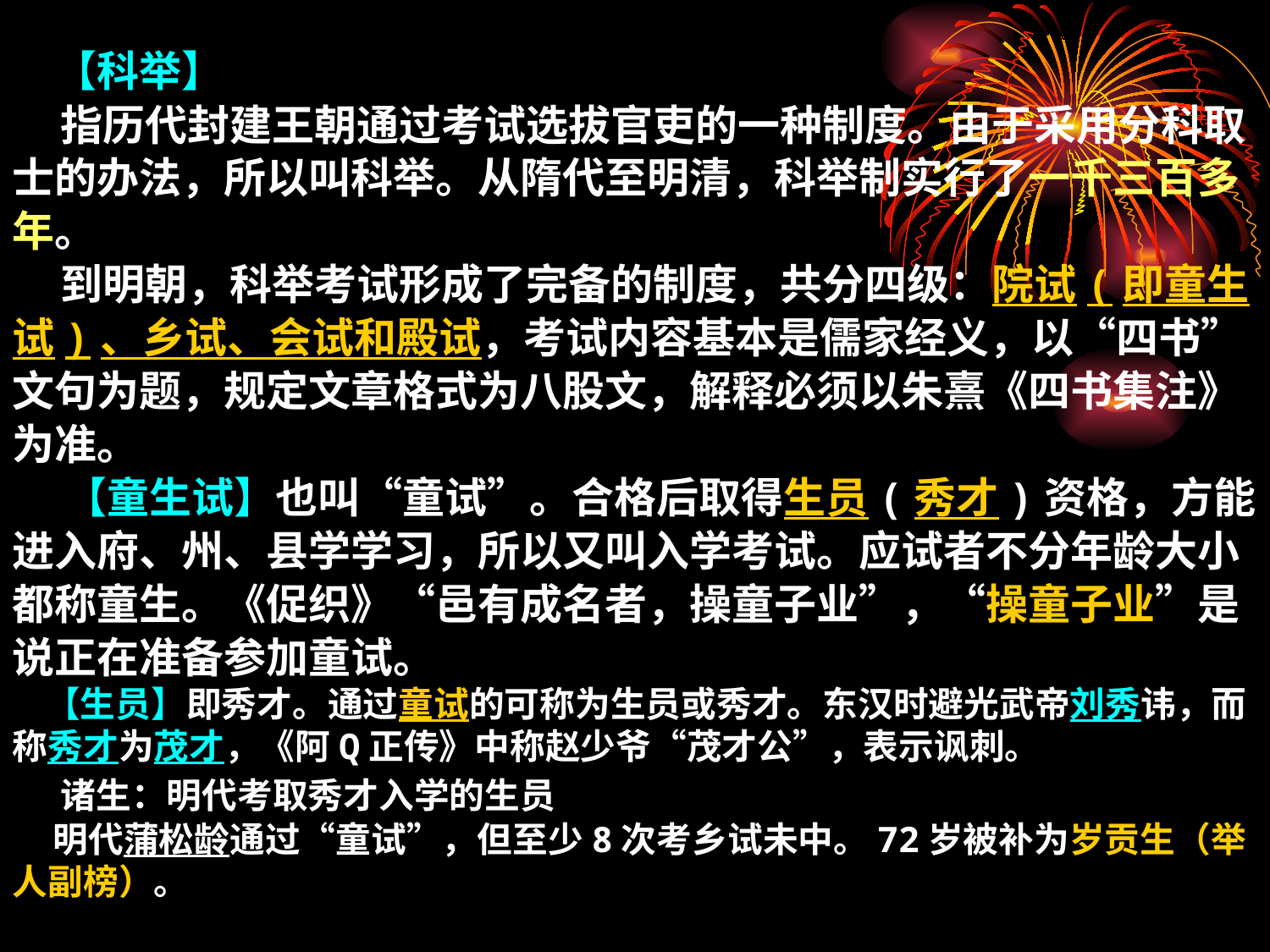

【科举】
    指历代封建王朝通过考试选拔官吏的一种制度。由于采用分科取士的办法，所以叫科举。从隋代至明清，科举制实行了一千三百多年。
    到明朝，科举考试形成了完备的制度，共分四级：院试(即童生试)、乡试、会试和殿试，考试内容基本是儒家经义，以“四书”文句为题，规定文章格式为八股文，解释必须以朱熹《四书集注》为准。
　 【童生试】也叫“童试”。合格后取得生员(秀才)资格，方能进入府、州、县学学习，所以又叫入学考试。应试者不分年龄大小都称童生。《促织》“邑有成名者，操童子业”，“操童子业”是说正在准备参加童试。
   【生员】即秀才。通过童试的可称为生员或秀才。东汉时避光武帝刘秀讳，而称秀才为茂才，《阿Q正传》中称赵少爷“茂才公”，表示讽刺。
    诸生：明代考取秀才入学的生员
    明代蒲松龄通过“童试”，但至少8次考乡试未中。72岁被补为岁贡生（举人副榜）。